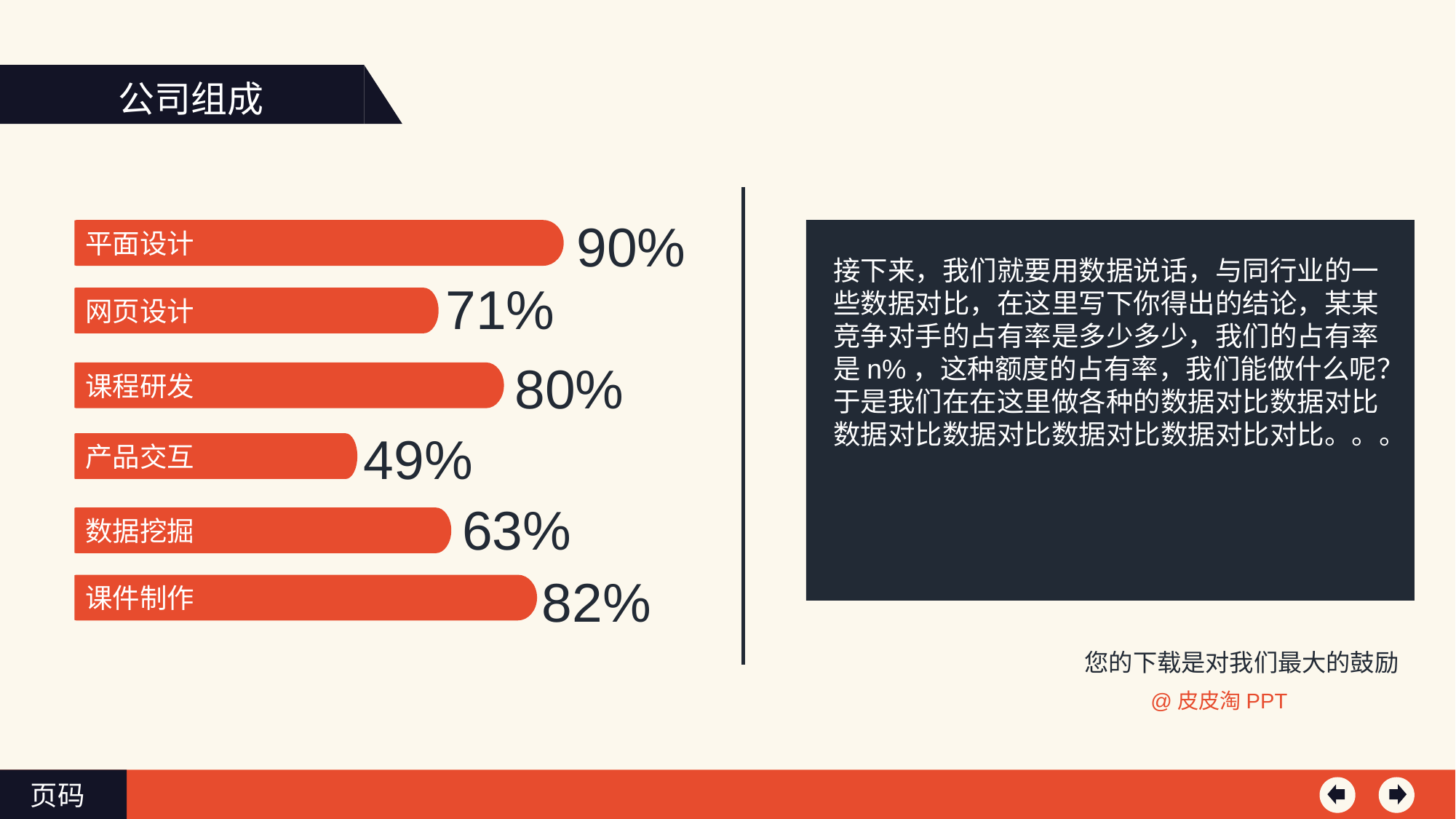

公司组成
90%
平面设计

接下来，我们就要用数据说话，与同行业的一些数据对比，在这里写下你得出的结论，某某竞争对手的占有率是多少多少，我们的占有率是n%，这种额度的占有率，我们能做什么呢？于是我们在在这里做各种的数据对比数据对比数据对比数据对比数据对比数据对比对比。。。
71%
网页设计
80%
课程研发
49%
产品交互
63%
数据挖掘
82%
课件制作
您的下载是对我们最大的鼓励
@皮皮淘PPT
页码